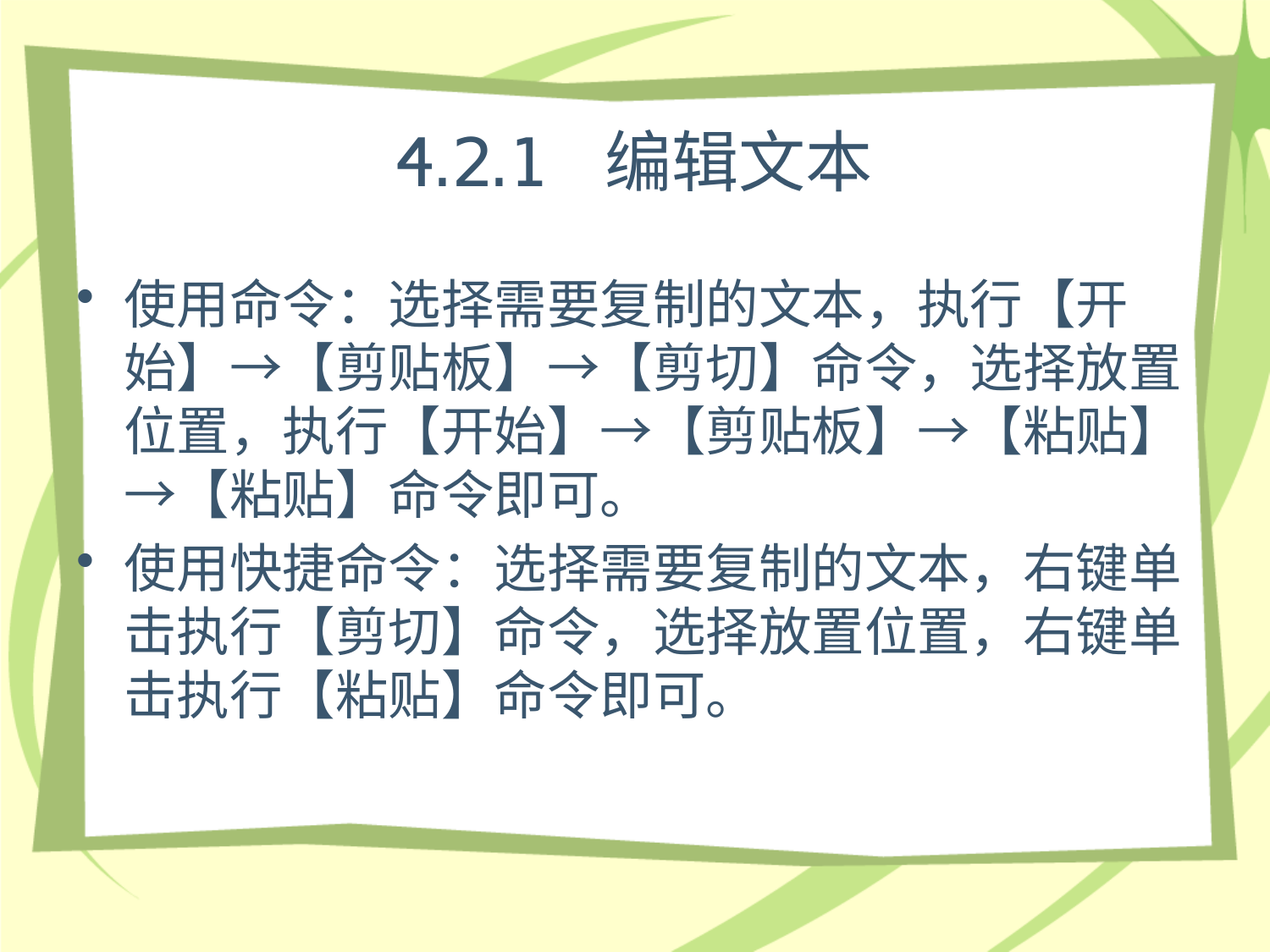

# 4.2.1  编辑文本
使用命令：选择需要复制的文本，执行【开始】→【剪贴板】→【剪切】命令，选择放置位置，执行【开始】→【剪贴板】→【粘贴】→【粘贴】命令即可。
使用快捷命令：选择需要复制的文本，右键单击执行【剪切】命令，选择放置位置，右键单击执行【粘贴】命令即可。